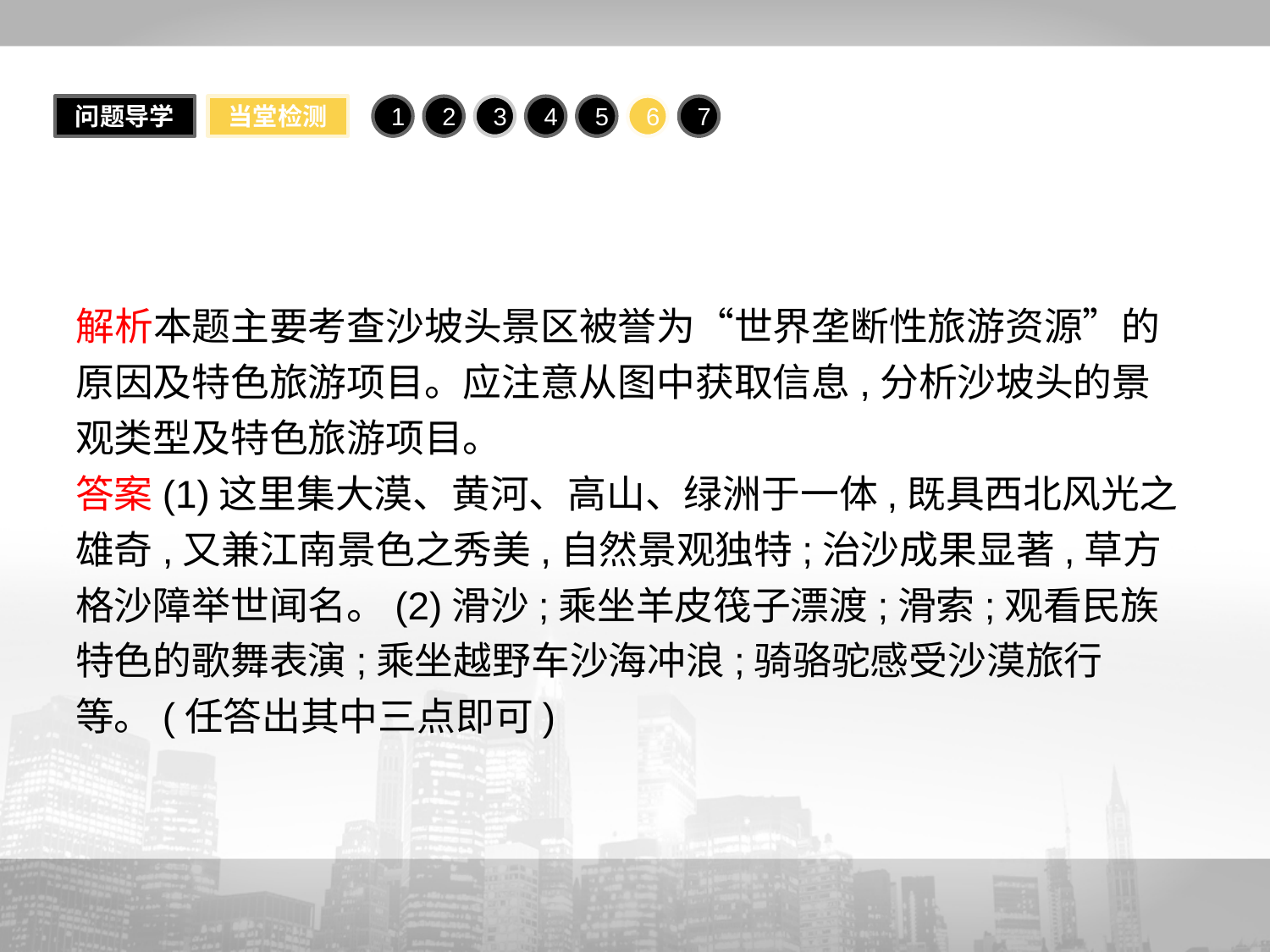

问题导学
当堂检测
1
2
3
4
5
6
7
解析本题主要考查沙坡头景区被誉为“世界垄断性旅游资源”的原因及特色旅游项目。应注意从图中获取信息,分析沙坡头的景观类型及特色旅游项目。
答案(1)这里集大漠、黄河、高山、绿洲于一体,既具西北风光之雄奇,又兼江南景色之秀美,自然景观独特;治沙成果显著,草方格沙障举世闻名。(2)滑沙;乘坐羊皮筏子漂渡;滑索;观看民族特色的歌舞表演;乘坐越野车沙海冲浪;骑骆驼感受沙漠旅行等。(任答出其中三点即可)